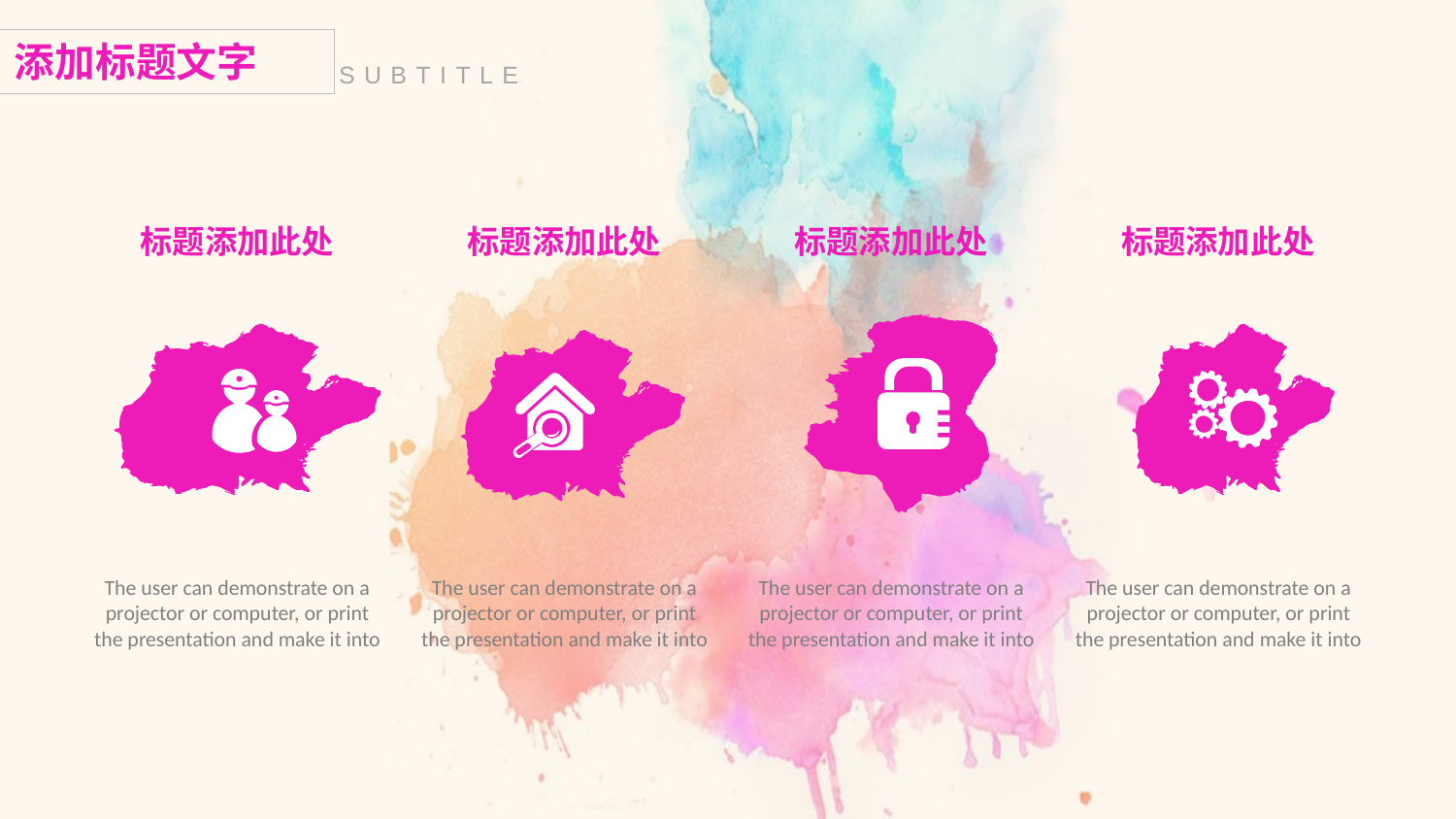

标题添加此处
标题添加此处
标题添加此处
标题添加此处

The user can demonstrate on a projector or computer, or print the presentation and make it into
The user can demonstrate on a projector or computer, or print the presentation and make it into
The user can demonstrate on a projector or computer, or print the presentation and make it into
The user can demonstrate on a projector or computer, or print the presentation and make it into